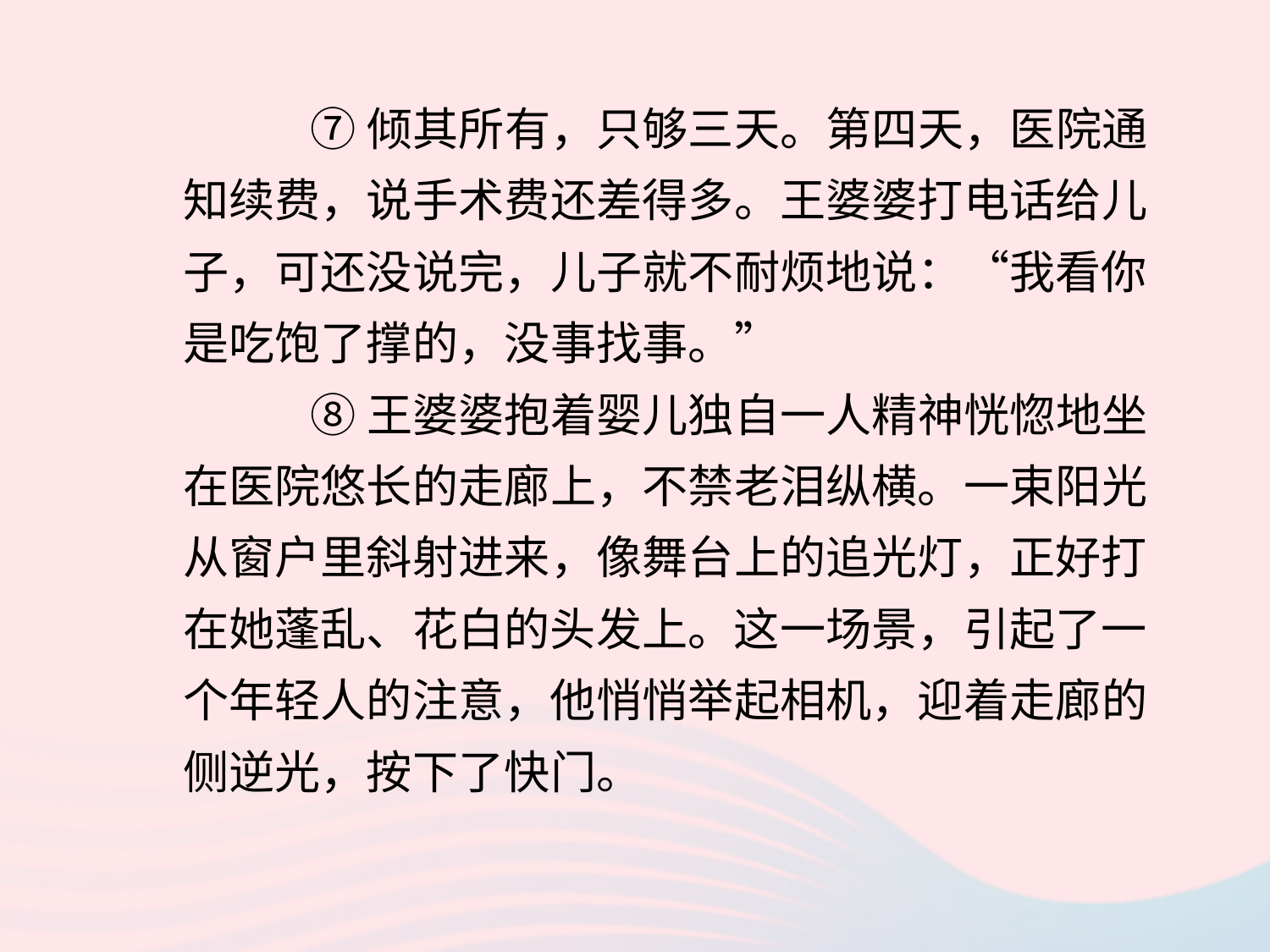

⑦倾其所有，只够三天。第四天，医院通知续费，说手术费还差得多。王婆婆打电话给儿子，可还没说完，儿子就不耐烦地说：“我看你是吃饱了撑的，没事找事。”
	⑧王婆婆抱着婴儿独自一人精神恍惚地坐在医院悠长的走廊上，不禁老泪纵横。一束阳光从窗户里斜射进来，像舞台上的追光灯，正好打在她蓬乱、花白的头发上。这一场景，引起了一个年轻人的注意，他悄悄举起相机，迎着走廊的侧逆光，按下了快门。